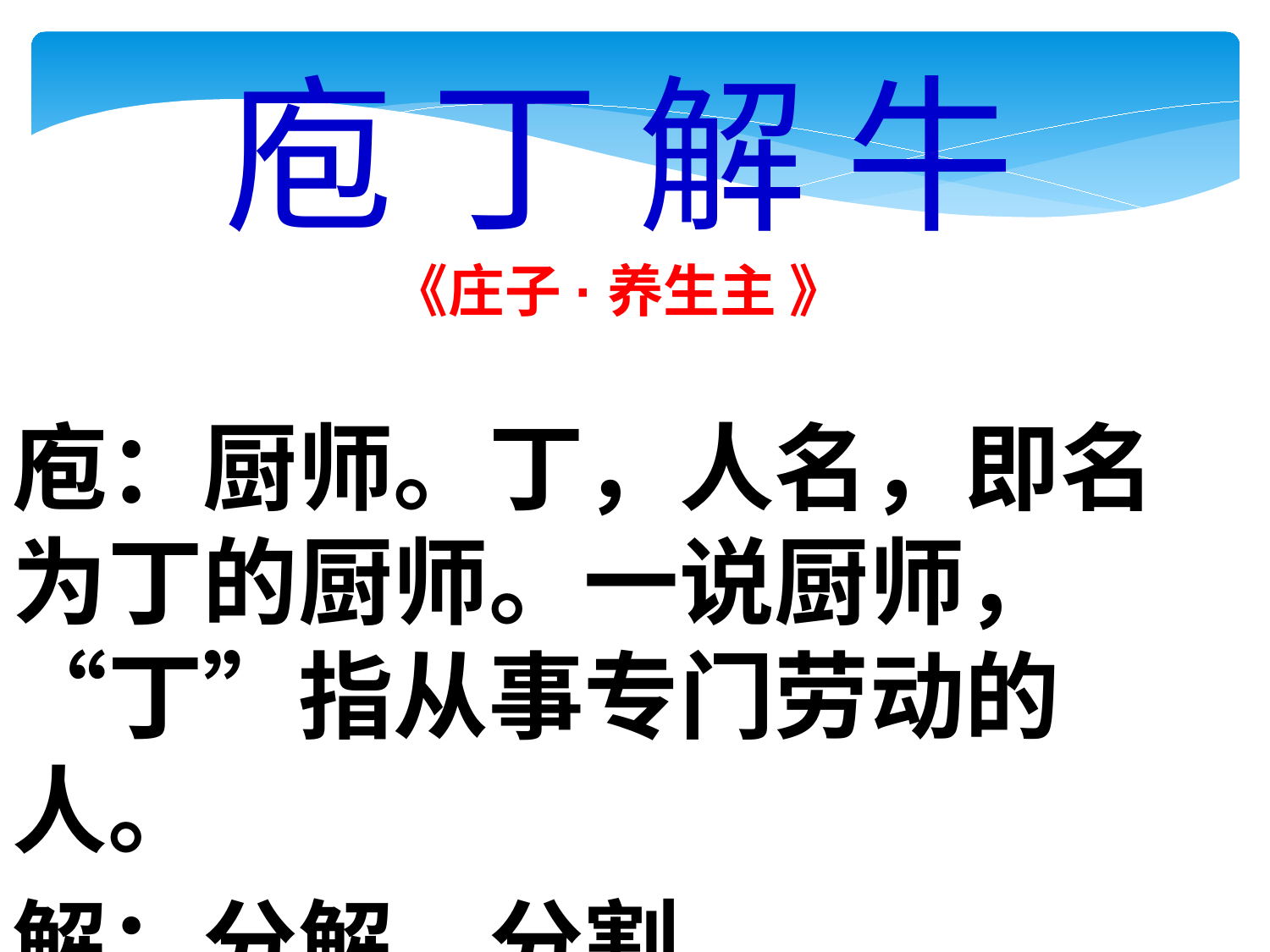

庖 丁 解 牛
《庄子·养生主 》
庖：厨师。丁，人名，即名为丁的厨师。一说厨师，“丁”指从事专门劳动的人。
解：分解、分割。